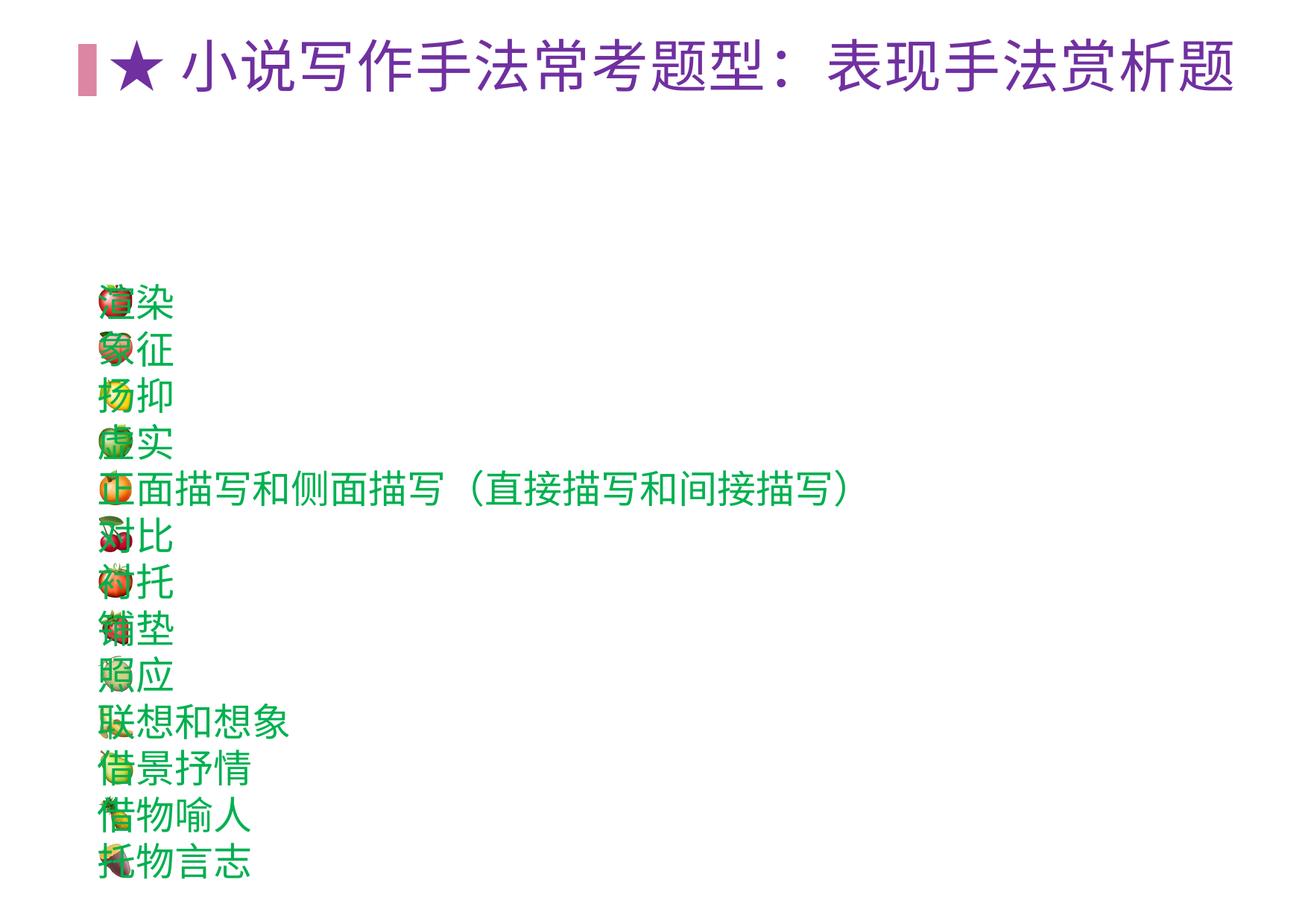

# ★⼩说写作⼿法常考题型：表现⼿法赏析题

渲染
象征
扬抑
虚实
正⾯描写和侧⾯描写（直接描写和间接描写）
对⽐
衬托
铺垫
照应
联想和想象
借景抒情
借物喻⼈
托物⾔志